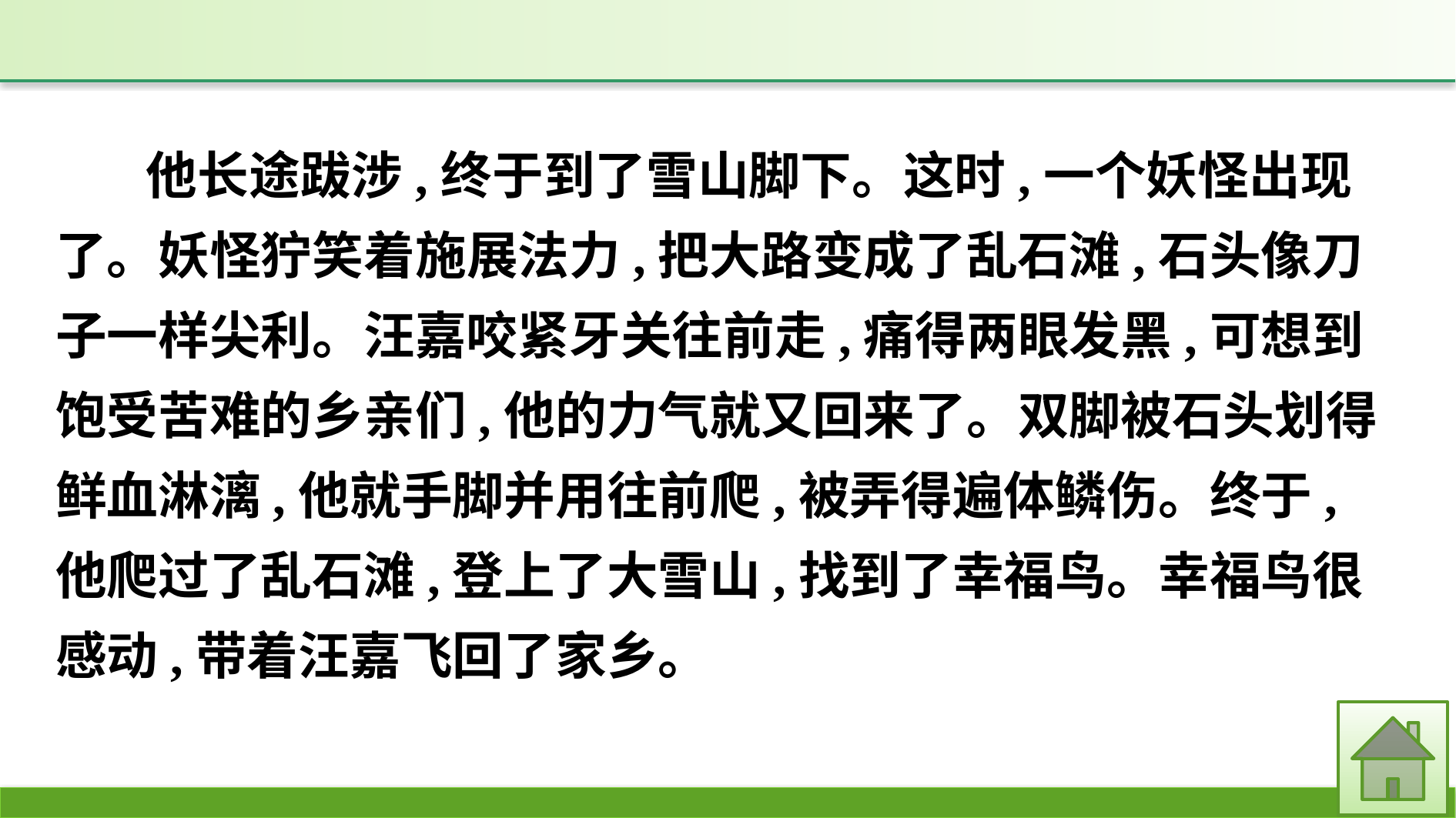

他长途跋涉,终于到了雪山脚下。这时,一个妖怪出现了。妖怪狞笑着施展法力,把大路变成了乱石滩,石头像刀子一样尖利。汪嘉咬紧牙关往前走,痛得两眼发黑,可想到饱受苦难的乡亲们,他的力气就又回来了。双脚被石头划得鲜血淋漓,他就手脚并用往前爬,被弄得遍体鳞伤。终于,他爬过了乱石滩,登上了大雪山,找到了幸福鸟。幸福鸟很感动,带着汪嘉飞回了家乡。